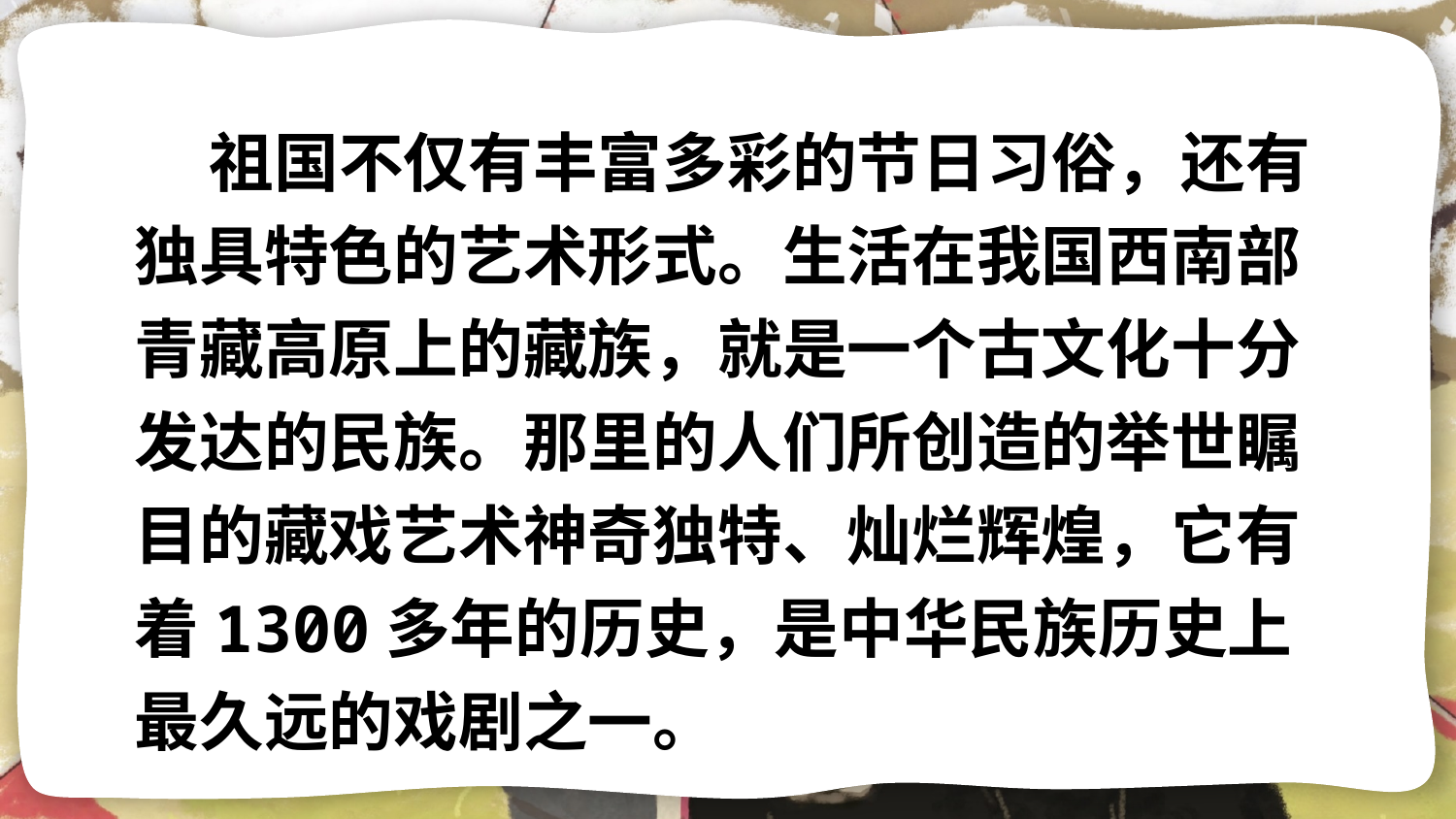

祖国不仅有丰富多彩的节日习俗，还有独具特色的艺术形式。生活在我国西南部青藏高原上的藏族，就是一个古文化十分发达的民族。那里的人们所创造的举世瞩目的藏戏艺术神奇独特、灿烂辉煌，它有着1300多年的历史，是中华民族历史上最久远的戏剧之一。